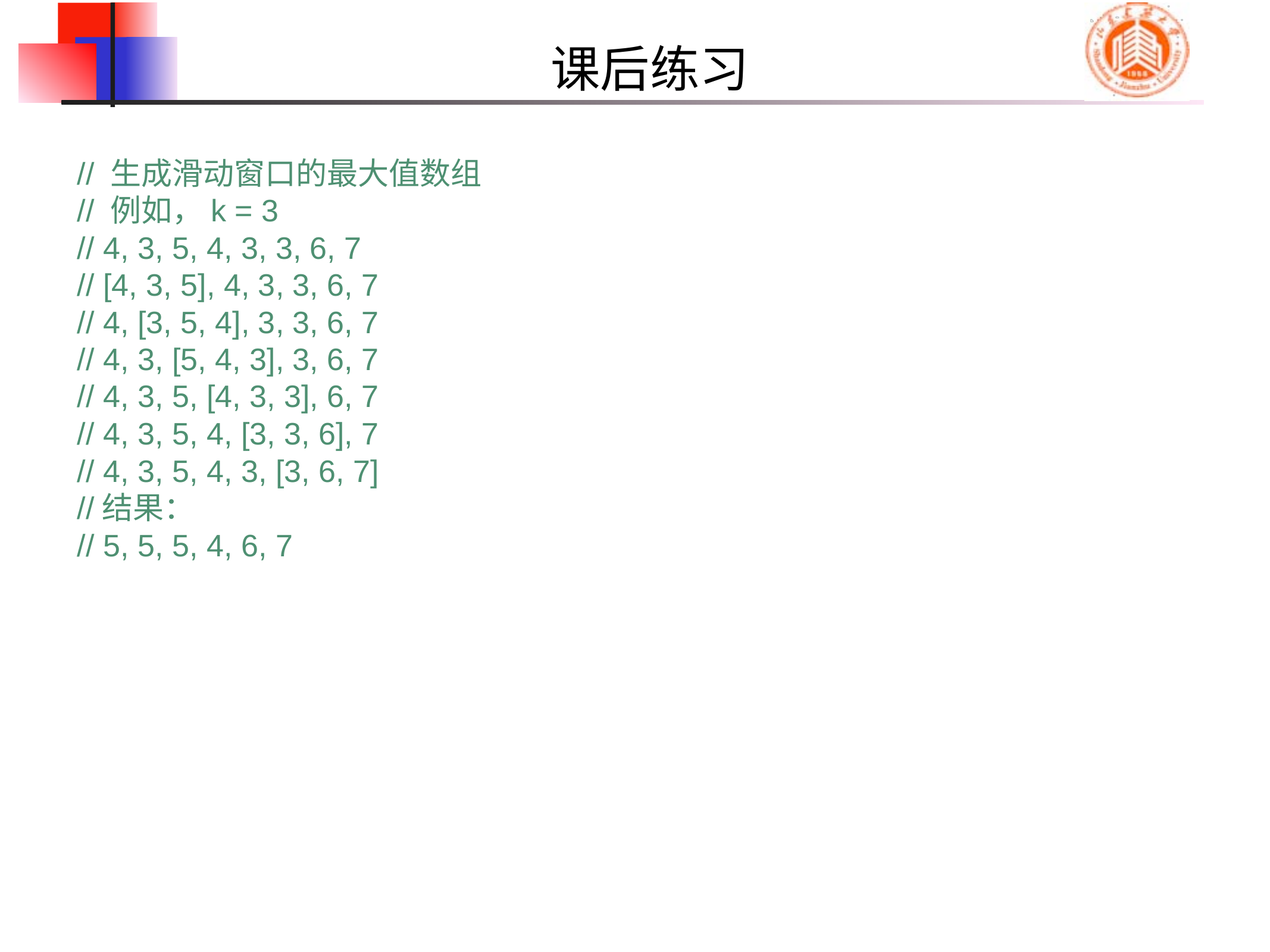

# 课后练习
// 生成滑动窗口的最大值数组
// 例如，k = 3
// 4, 3, 5, 4, 3, 3, 6, 7
// [4, 3, 5], 4, 3, 3, 6, 7
// 4, [3, 5, 4], 3, 3, 6, 7
// 4, 3, [5, 4, 3], 3, 6, 7
// 4, 3, 5, [4, 3, 3], 6, 7
// 4, 3, 5, 4, [3, 3, 6], 7
// 4, 3, 5, 4, 3, [3, 6, 7]
//结果：
// 5, 5, 5, 4, 6, 7